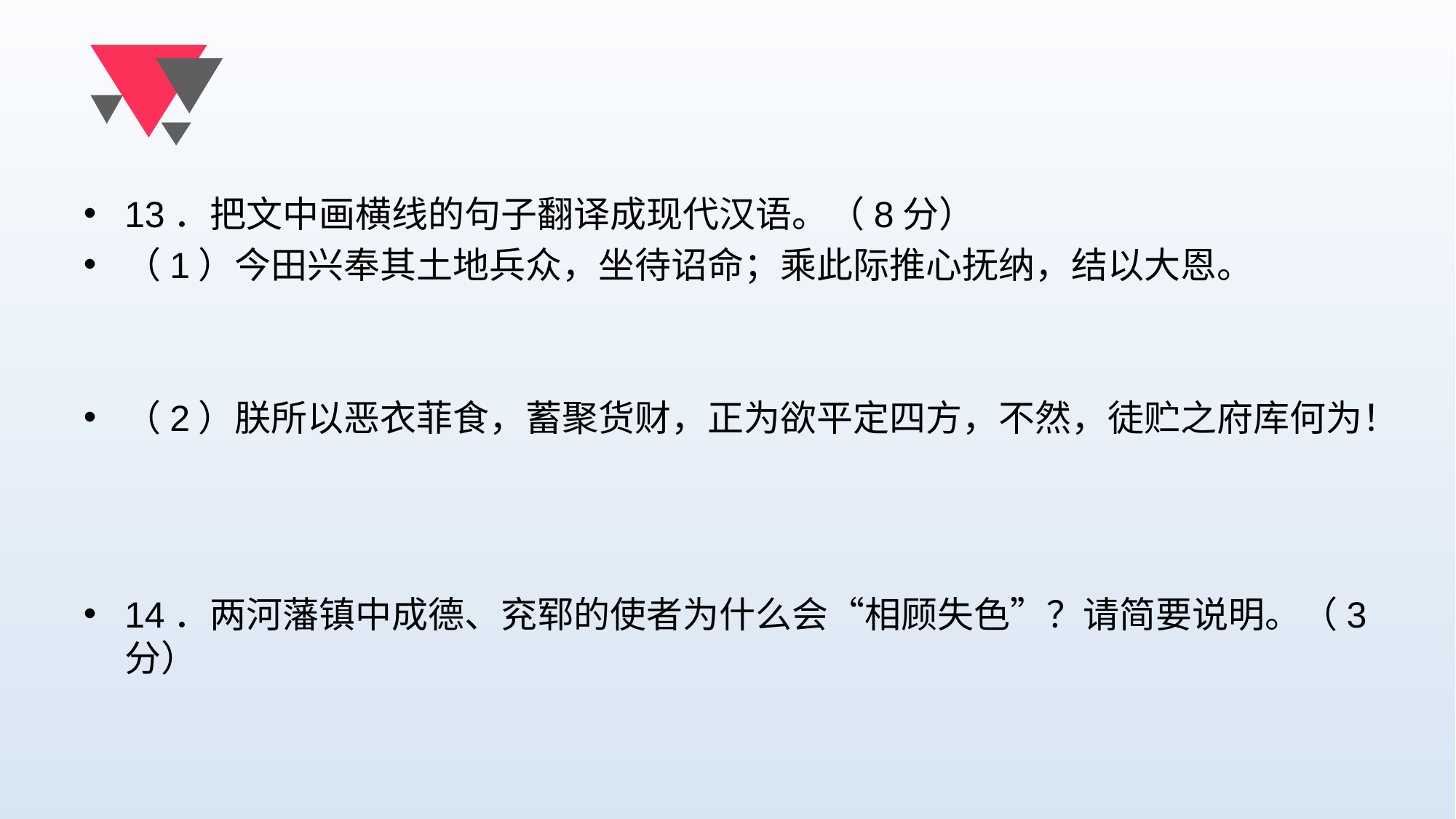

#
13．把文中画横线的句子翻译成现代汉语。（8分）
（1）今田兴奉其土地兵众，坐待诏命；乘此际推心抚纳，结以大恩。

（2）朕所以恶衣菲食，蓄聚货财，正为欲平定四方，不然，徒贮之府库何为！

14．两河藩镇中成德、兖郓的使者为什么会“相顾失色”？请简要说明。（3分）